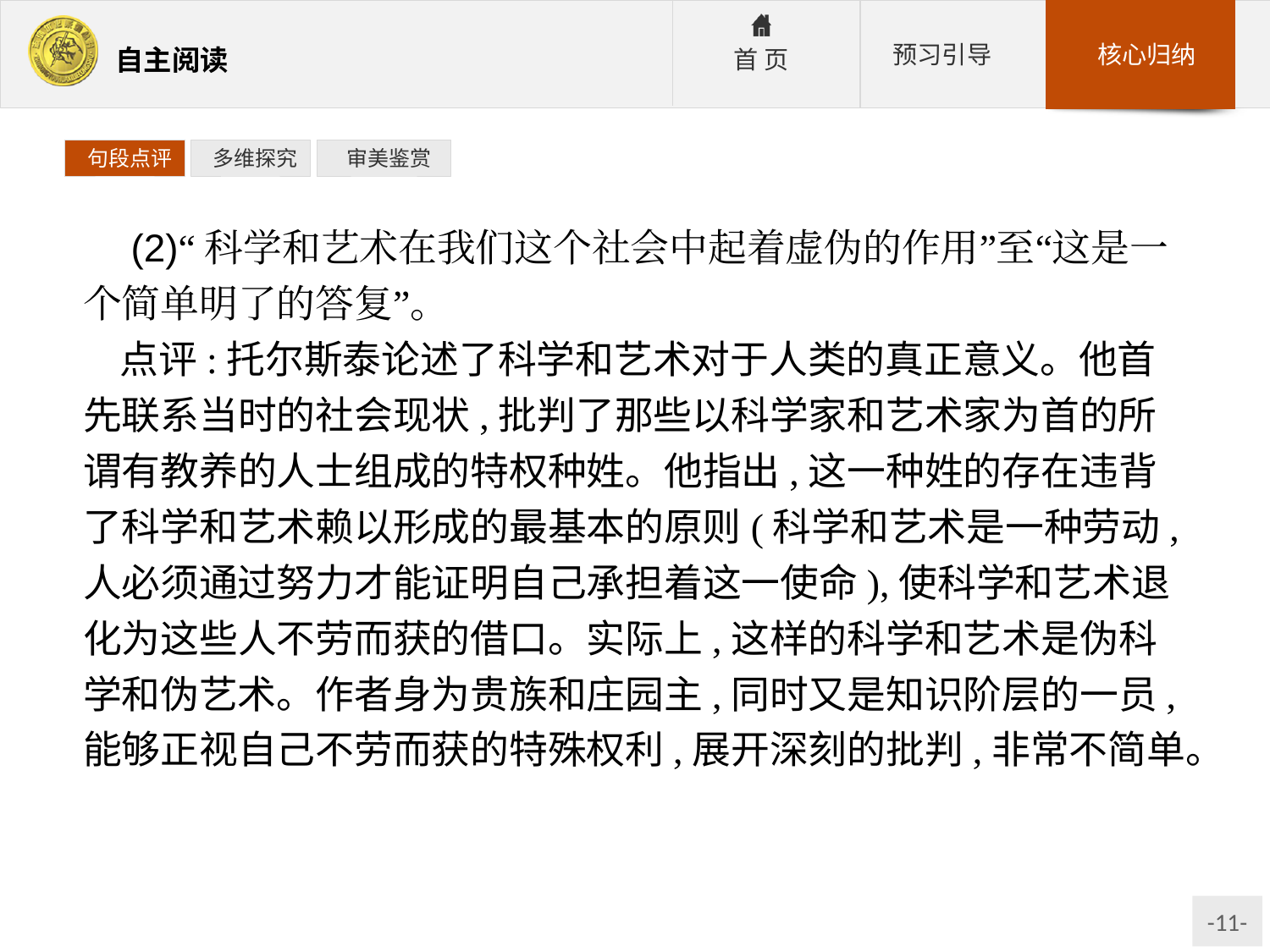

句段点评
 多维探究
 审美鉴赏
 (2)“科学和艺术在我们这个社会中起着虚伪的作用”至“这是一个简单明了的答复”。
点评:托尔斯泰论述了科学和艺术对于人类的真正意义。他首先联系当时的社会现状,批判了那些以科学家和艺术家为首的所谓有教养的人士组成的特权种姓。他指出,这一种姓的存在违背了科学和艺术赖以形成的最基本的原则(科学和艺术是一种劳动,人必须通过努力才能证明自己承担着这一使命),使科学和艺术退化为这些人不劳而获的借口。实际上,这样的科学和艺术是伪科学和伪艺术。作者身为贵族和庄园主,同时又是知识阶层的一员,能够正视自己不劳而获的特殊权利,展开深刻的批判,非常不简单。